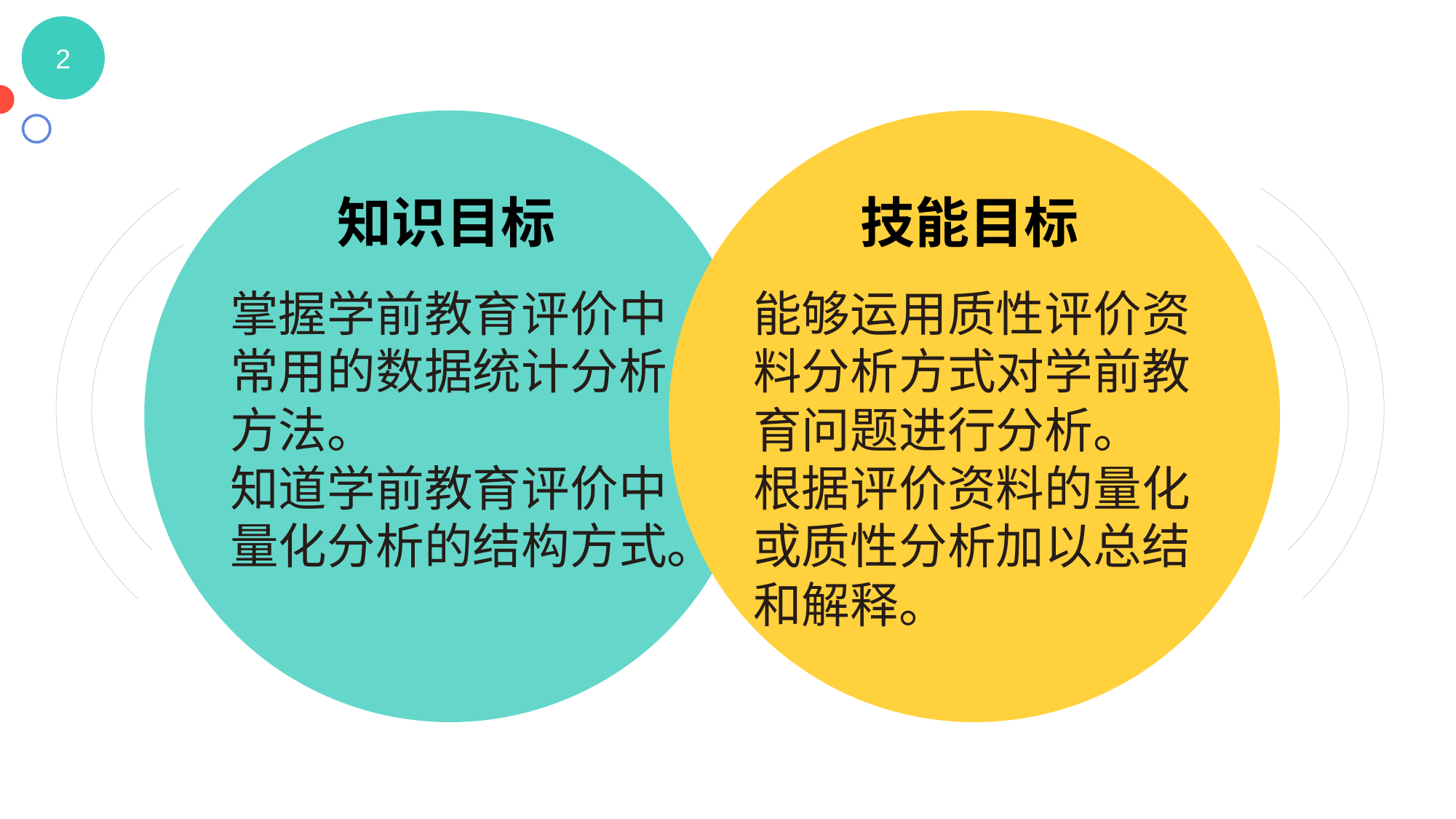

知识目标
技能目标
掌握学前教育评价中常用的数据统计分析方法。
知道学前教育评价中量化分析的结构方式。
能够运用质性评价资料分析方式对学前教育问题进行分析。
根据评价资料的量化或质性分析加以总结和解释。